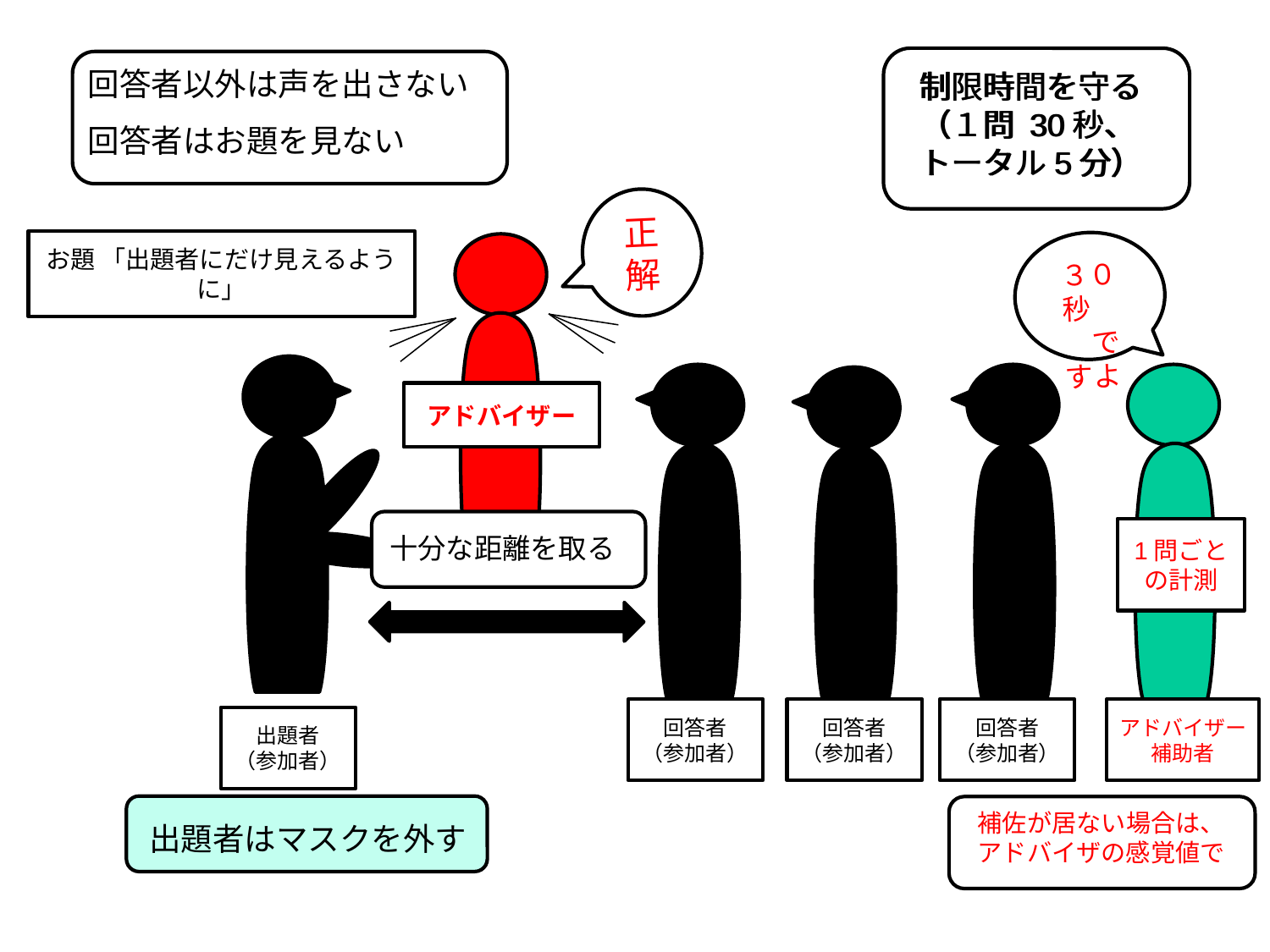

回答者以外は声を出さない
制限時間を守る
（１問 30秒、
トータル5分）
制限時間を守る
（１問 30秒、
トータル5分）
回答者はお題を見ない
正解
３０秒　　ですよ
お題 「出題者にだけ見えるように」

アドバイザー

十分な距離を取る
1問ごとの計測

回答者
（参加者）
回答者
（参加者）
回答者
（参加者）
アドバイザー
補助者
出題者
（参加者）

出題者はマスクを外す

補佐が居ない場合は、アドバイザの感覚値で